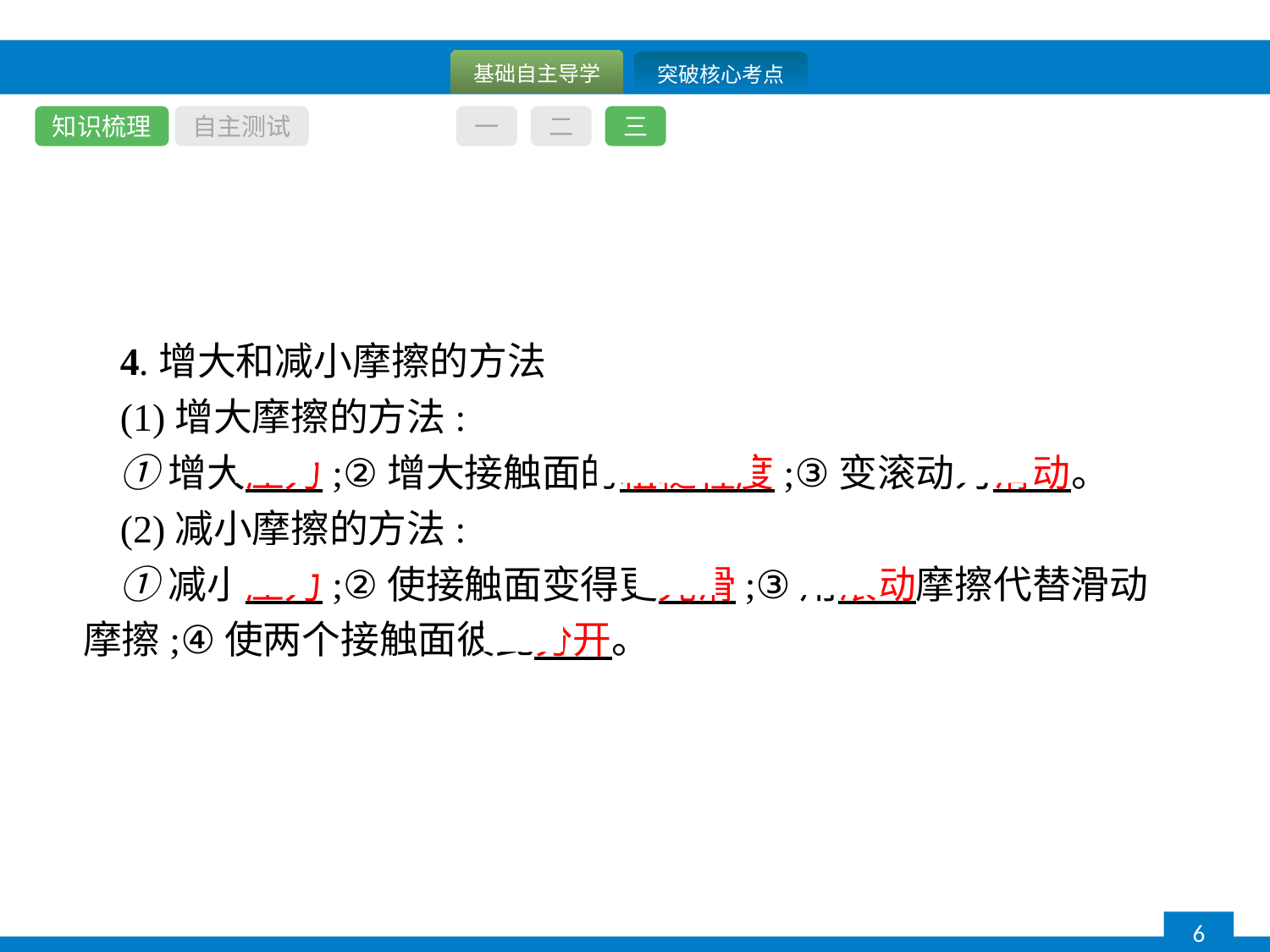

知识梳理
自主测试
一
二
三
4.增大和减小摩擦的方法
(1)增大摩擦的方法:
①增大压力;②增大接触面的粗糙程度;③变滚动为滑动。
(2)减小摩擦的方法:
①减小压力;②使接触面变得更光滑;③用滚动摩擦代替滑动摩擦;④使两个接触面彼此分开。